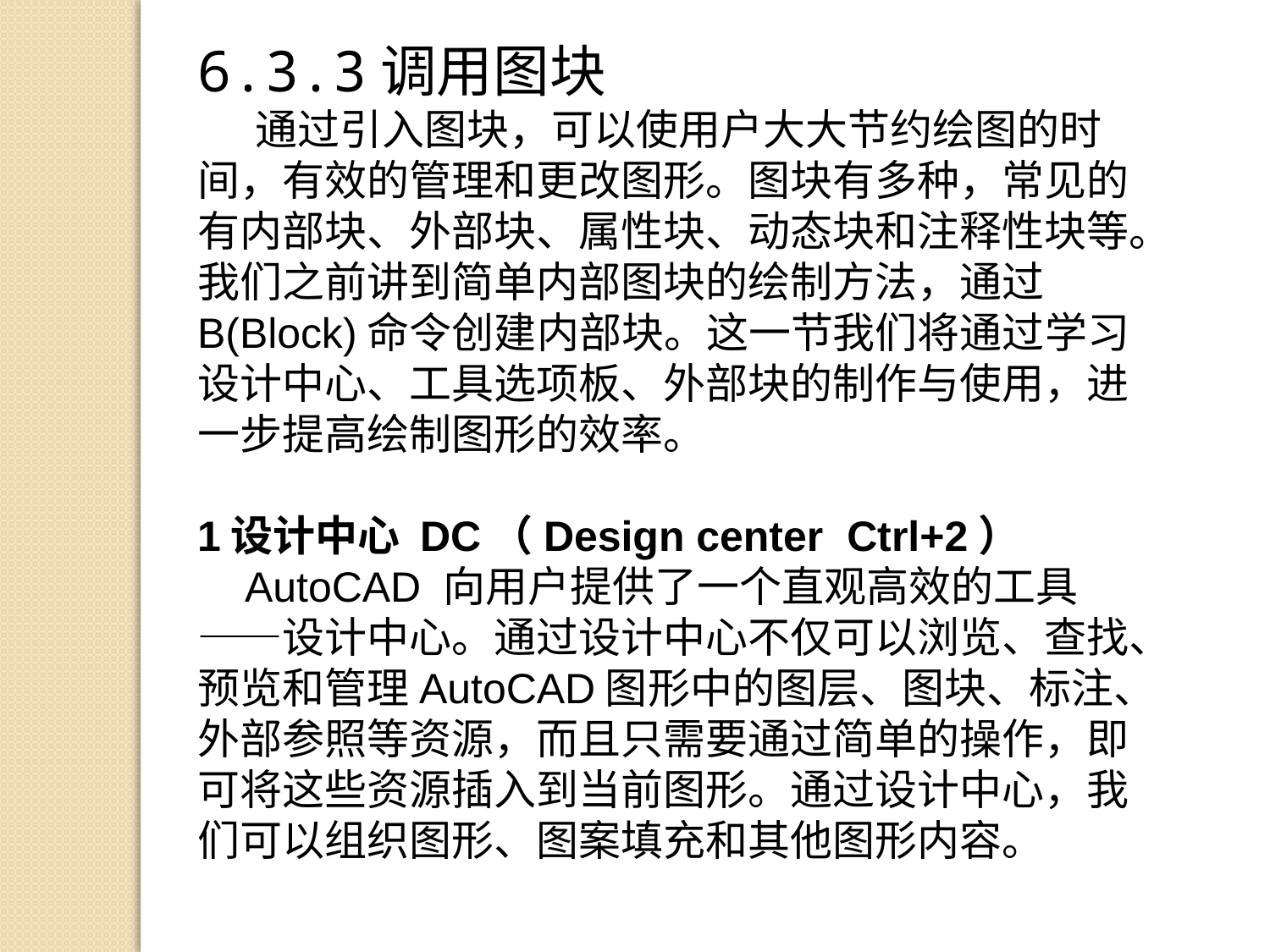

6.3.3调用图块
     通过引入图块，可以使用户大大节约绘图的时间，有效的管理和更改图形。图块有多种，常见的有内部块、外部块、属性块、动态块和注释性块等。我们之前讲到简单内部图块的绘制方法，通过B(Block)命令创建内部块。这一节我们将通过学习设计中心、工具选项板、外部块的制作与使用，进一步提高绘制图形的效率。

1设计中心 DC（Design center  Ctrl+2）
    AutoCAD 向用户提供了一个直观高效的工具——设计中心。通过设计中心不仅可以浏览、查找、预览和管理AutoCAD图形中的图层、图块、标注、外部参照等资源，而且只需要通过简单的操作，即可将这些资源插入到当前图形。通过设计中心，我们可以组织图形、图案填充和其他图形内容。